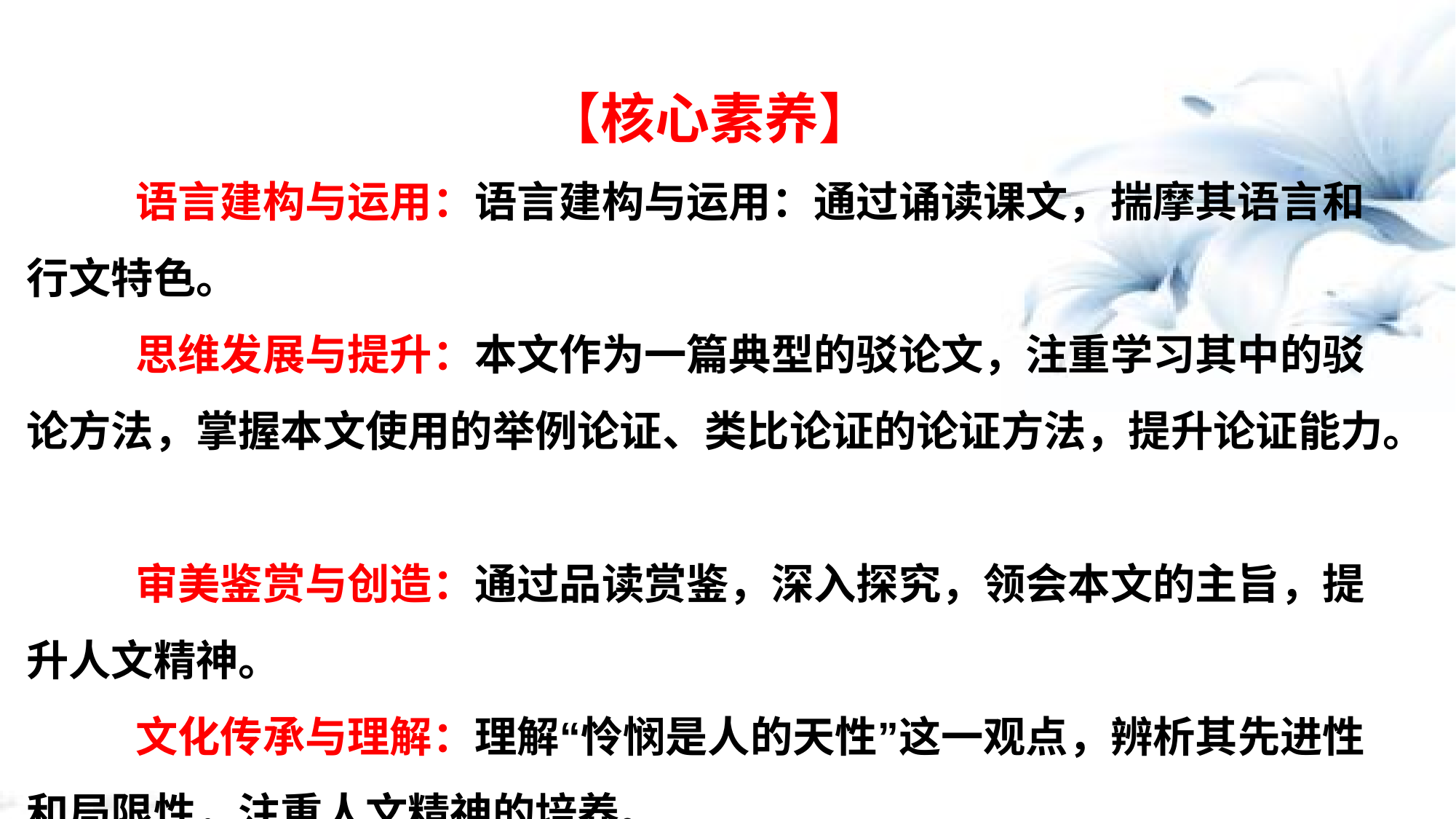

【核心素养】
	语言建构与运用：语言建构与运用：通过诵读课文，揣摩其语言和行文特色。
	思维发展与提升：本文作为一篇典型的驳论文，注重学习其中的驳论方法，掌握本文使用的举例论证、类比论证的论证方法，提升论证能力。
	审美鉴赏与创造：通过品读赏鉴，深入探究，领会本文的主旨，提升人文精神。
	文化传承与理解：理解“怜悯是人的天性”这一观点，辨析其先进性和局限性，注重人文精神的培养。